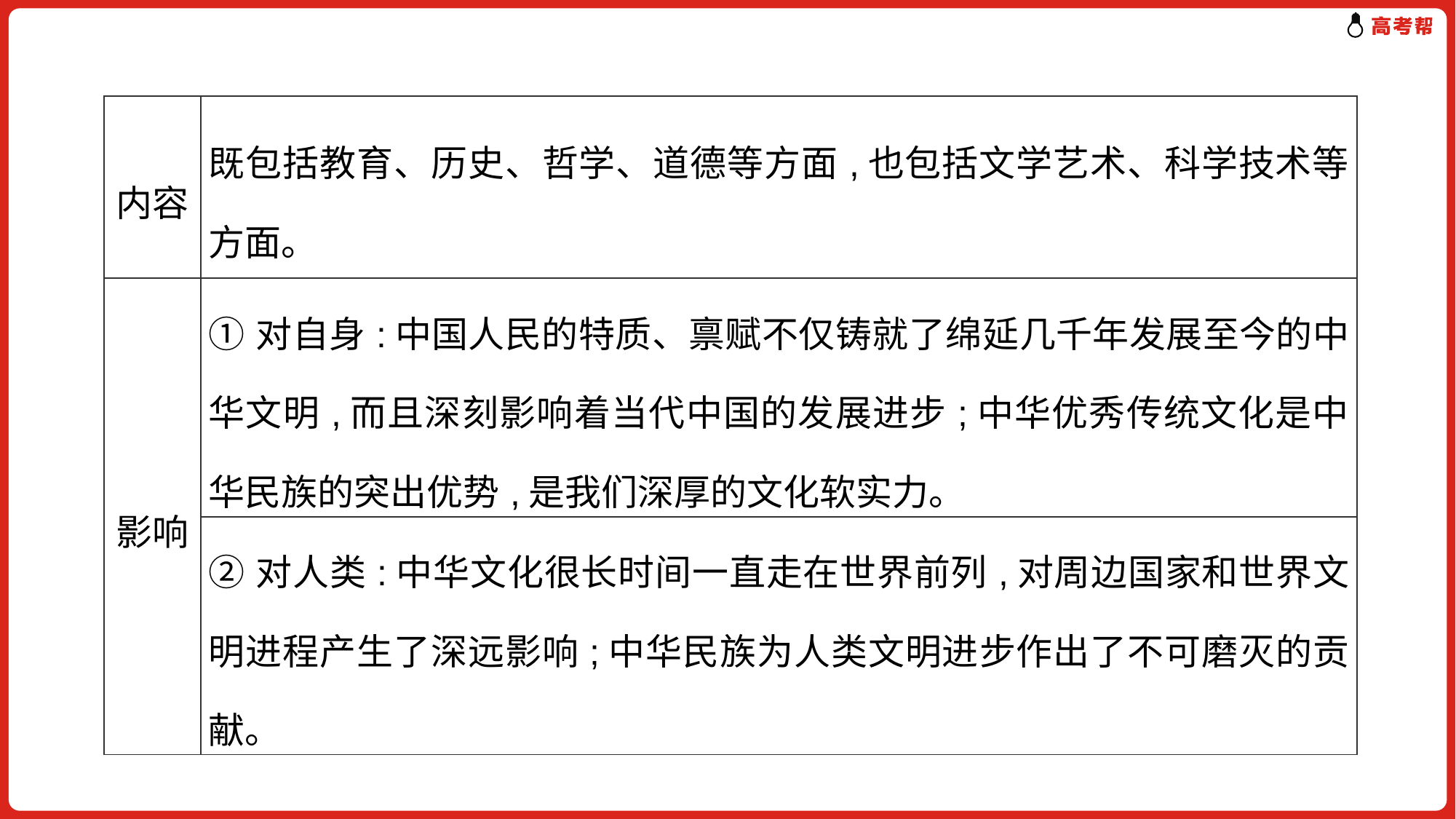

| 内容 | 既包括教育、历史、哲学、道德等方面,也包括文学艺术、科学技术等方面。 |
| --- | --- |
| 影响 | ①对自身:中国人民的特质、禀赋不仅铸就了绵延几千年发展至今的中华文明,而且深刻影响着当代中国的发展进步;中华优秀传统文化是中华民族的突出优势,是我们深厚的文化软实力。 |
|  | ②对人类:中华文化很长时间一直走在世界前列,对周边国家和世界文明进程产生了深远影响;中华民族为人类文明进步作出了不可磨灭的贡献。 |